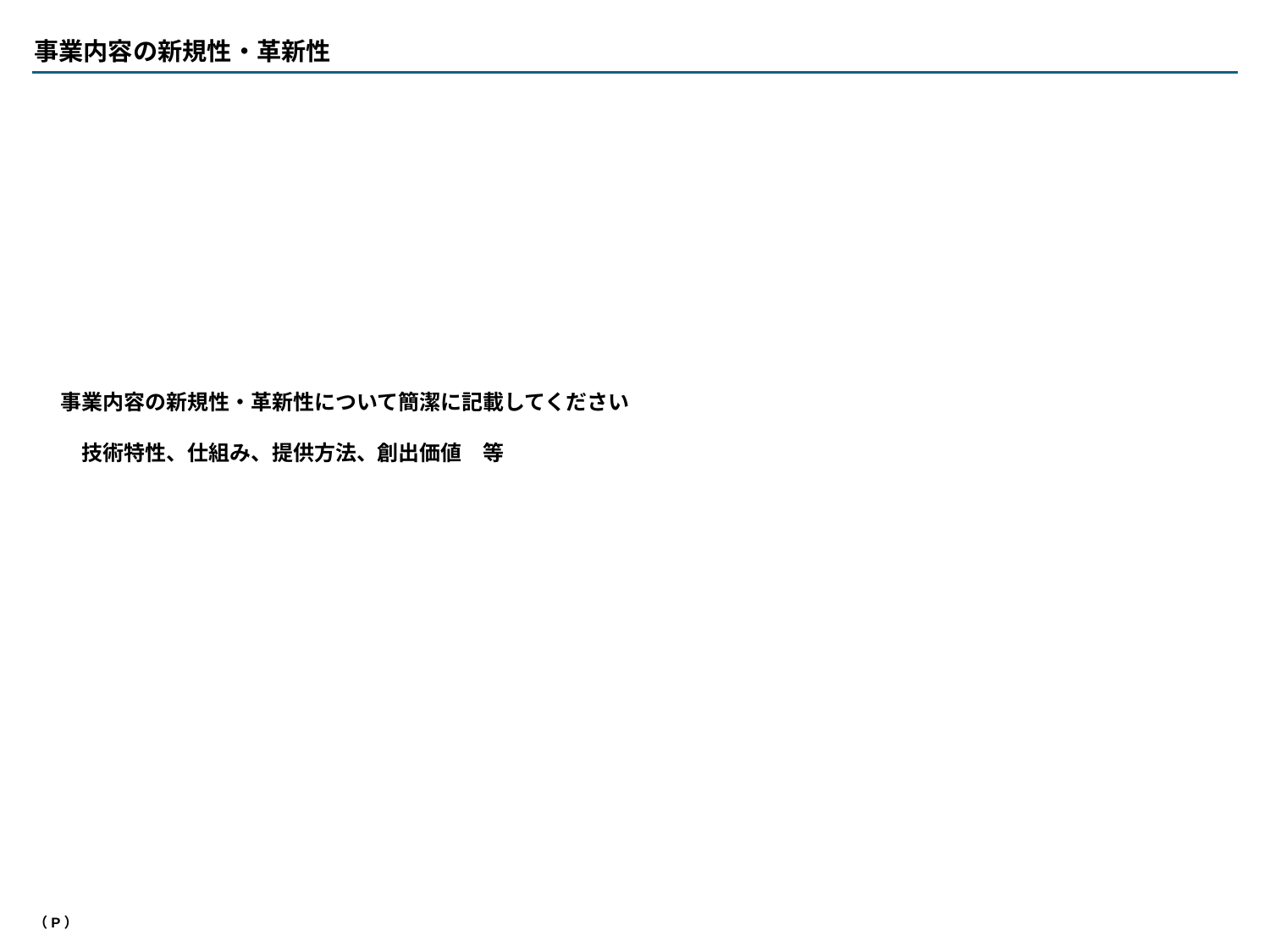

事業内容の新規性・革新性
事業内容の新規性・革新性について簡潔に記載してください

　技術特性、仕組み、提供方法、創出価値　等
（P）